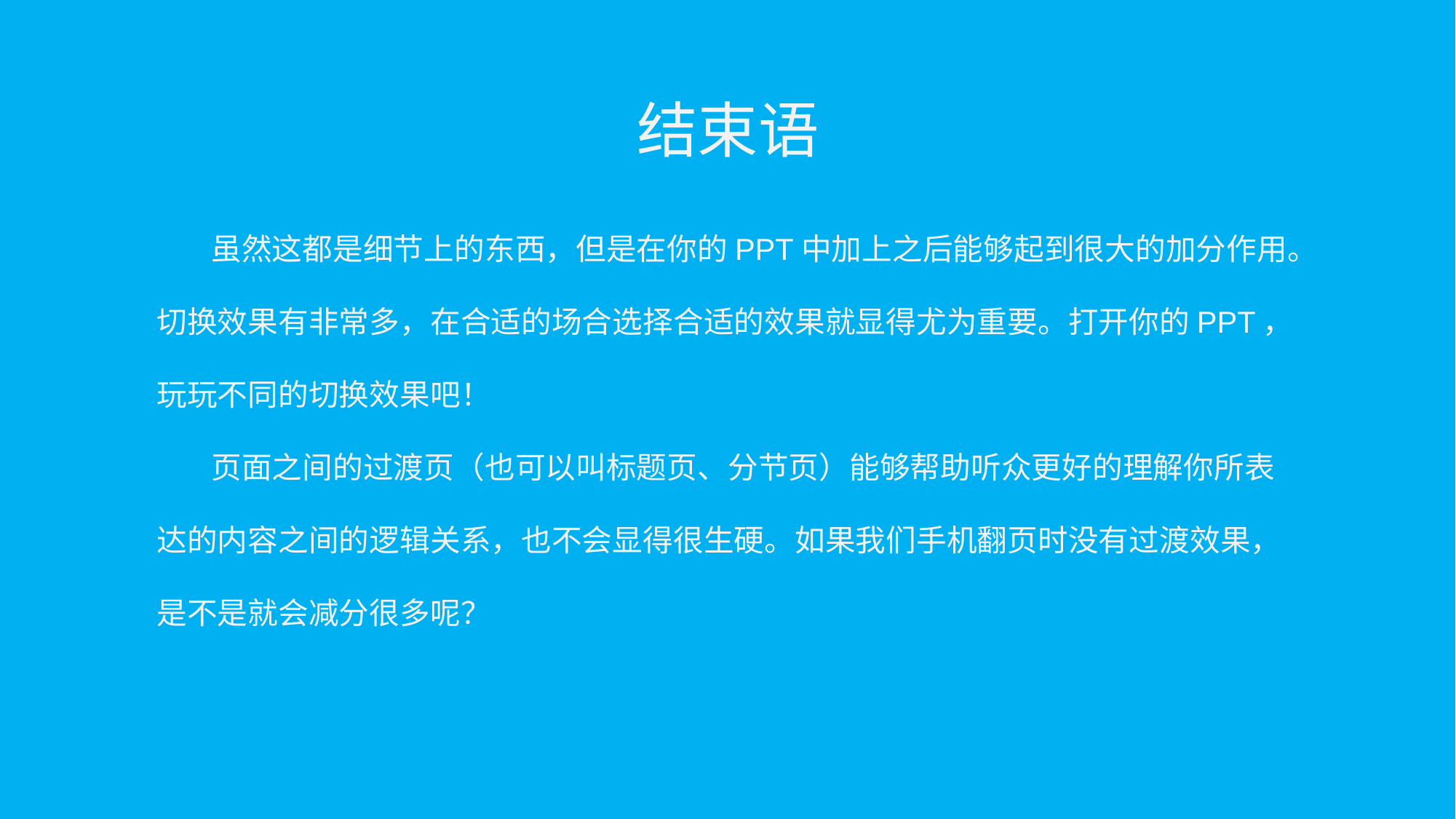

结束语
虽然这都是细节上的东西，但是在你的PPT中加上之后能够起到很大的加分作用。切换效果有非常多，在合适的场合选择合适的效果就显得尤为重要。打开你的PPT，玩玩不同的切换效果吧！
页面之间的过渡页（也可以叫标题页、分节页）能够帮助听众更好的理解你所表达的内容之间的逻辑关系，也不会显得很生硬。如果我们手机翻页时没有过渡效果，是不是就会减分很多呢？